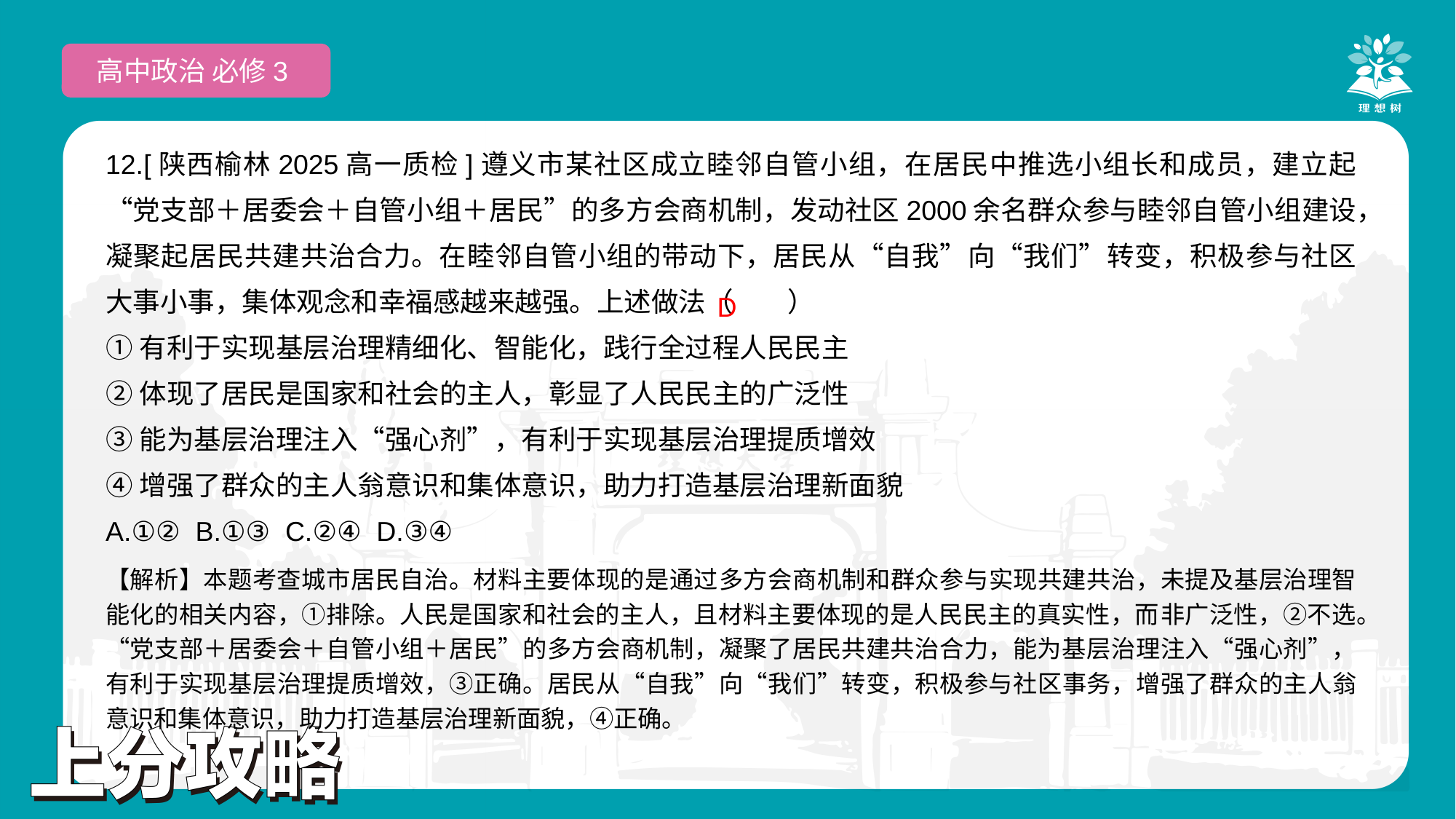

高中政治 必修3
12.[陕西榆林2025高一质检]遵义市某社区成立睦邻自管小组，在居民中推选小组长和成员，建立起“党支部＋居委会＋自管小组＋居民”的多方会商机制，发动社区2000余名群众参与睦邻自管小组建设，凝聚起居民共建共治合力。在睦邻自管小组的带动下，居民从“自我”向“我们”转变，积极参与社区大事小事，集体观念和幸福感越来越强。上述做法（　　）
①有利于实现基层治理精细化、智能化，践行全过程人民民主
②体现了居民是国家和社会的主人，彰显了人民民主的广泛性
③能为基层治理注入“强心剂”，有利于实现基层治理提质增效
④增强了群众的主人翁意识和集体意识，助力打造基层治理新面貌
A.①②  B.①③  C.②④  D.③④
 D
【解析】本题考查城市居民自治。材料主要体现的是通过多方会商机制和群众参与实现共建共治，未提及基层治理智能化的相关内容，①排除。人民是国家和社会的主人，且材料主要体现的是人民民主的真实性，而非广泛性，②不选。“党支部＋居委会＋自管小组＋居民”的多方会商机制，凝聚了居民共建共治合力，能为基层治理注入“强心剂”，有利于实现基层治理提质增效，③正确。居民从“自我”向“我们”转变，积极参与社区事务，增强了群众的主人翁意识和集体意识，助力打造基层治理新面貌，④正确。